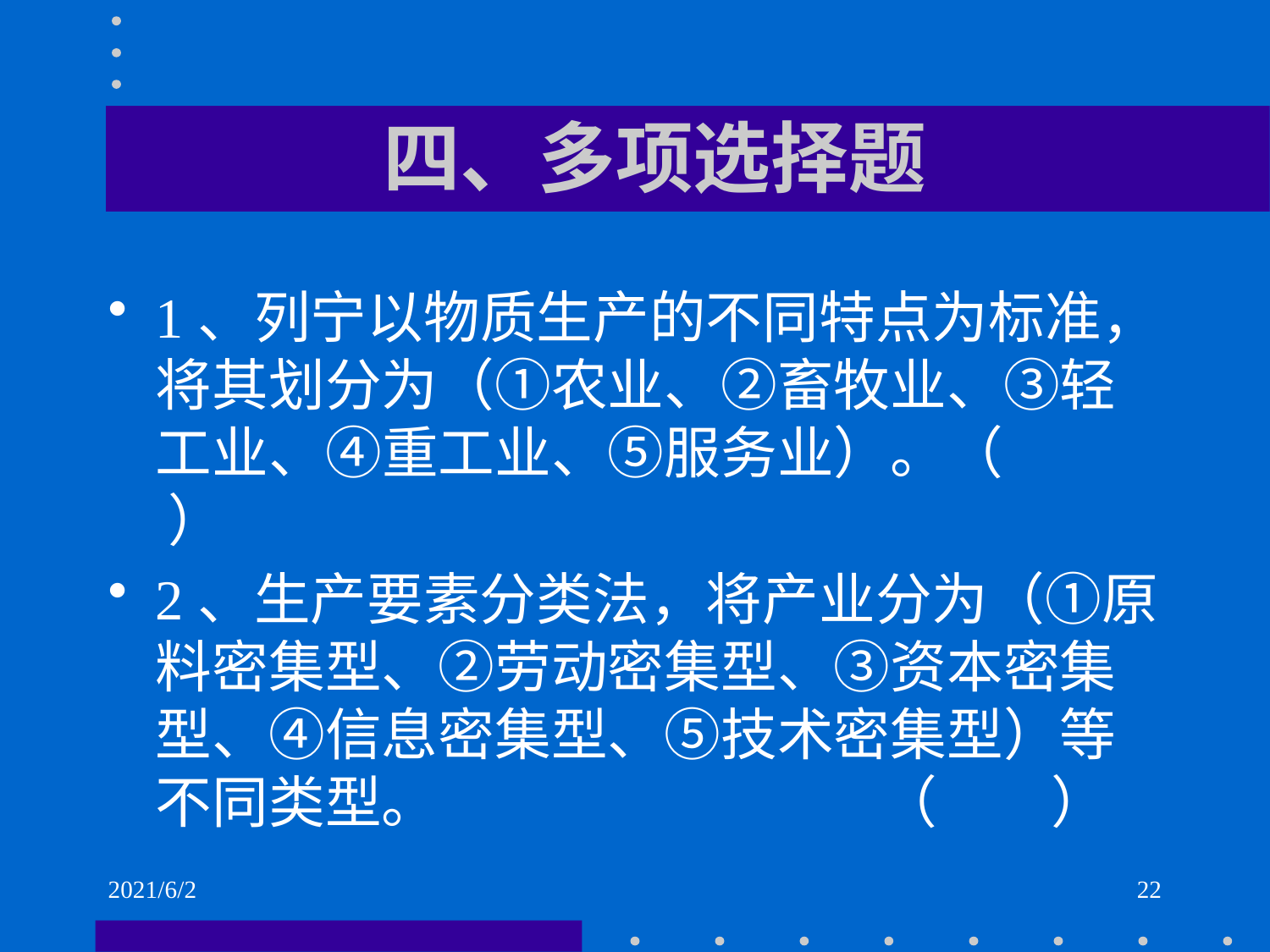

# 四、多项选择题
1、列宁以物质生产的不同特点为标准，将其划分为（①农业、②畜牧业、③轻工业、④重工业、⑤服务业）。（         ）
2、生产要素分类法，将产业分为（①原料密集型、②劳动密集型、③资本密集型、④信息密集型、⑤技术密集型）等不同类型。                                   （         ）
2021/6/2
22